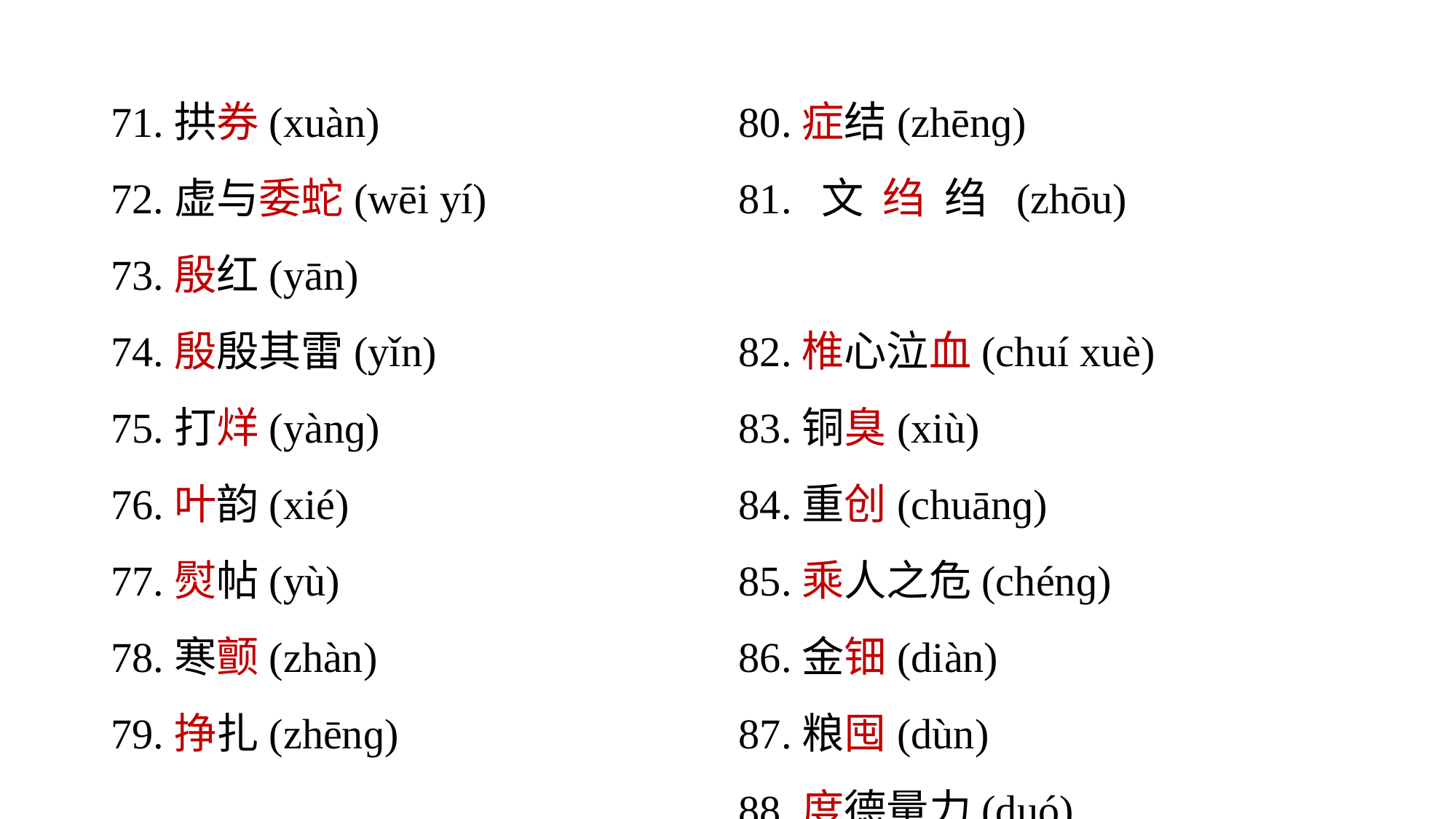

71.拱券(xuàn)
72.虚与委蛇(wēi yí)
73.殷红(yān)
74.殷殷其雷(yǐn)
75.打烊(yànɡ)
76.叶韵(xié)
77.熨帖(yù)
78.寒颤(zhàn)
79.挣扎(zhēnɡ)
80.症结(zhēnɡ)
81.文绉绉(zhōu)
82.椎心泣血(chuí xuè)
83.铜臭(xiù)
84.重创(chuānɡ)
85.乘人之危(chénɡ)
86.金钿(diàn)
87.粮囤(dùn)
88.度德量力(duó)